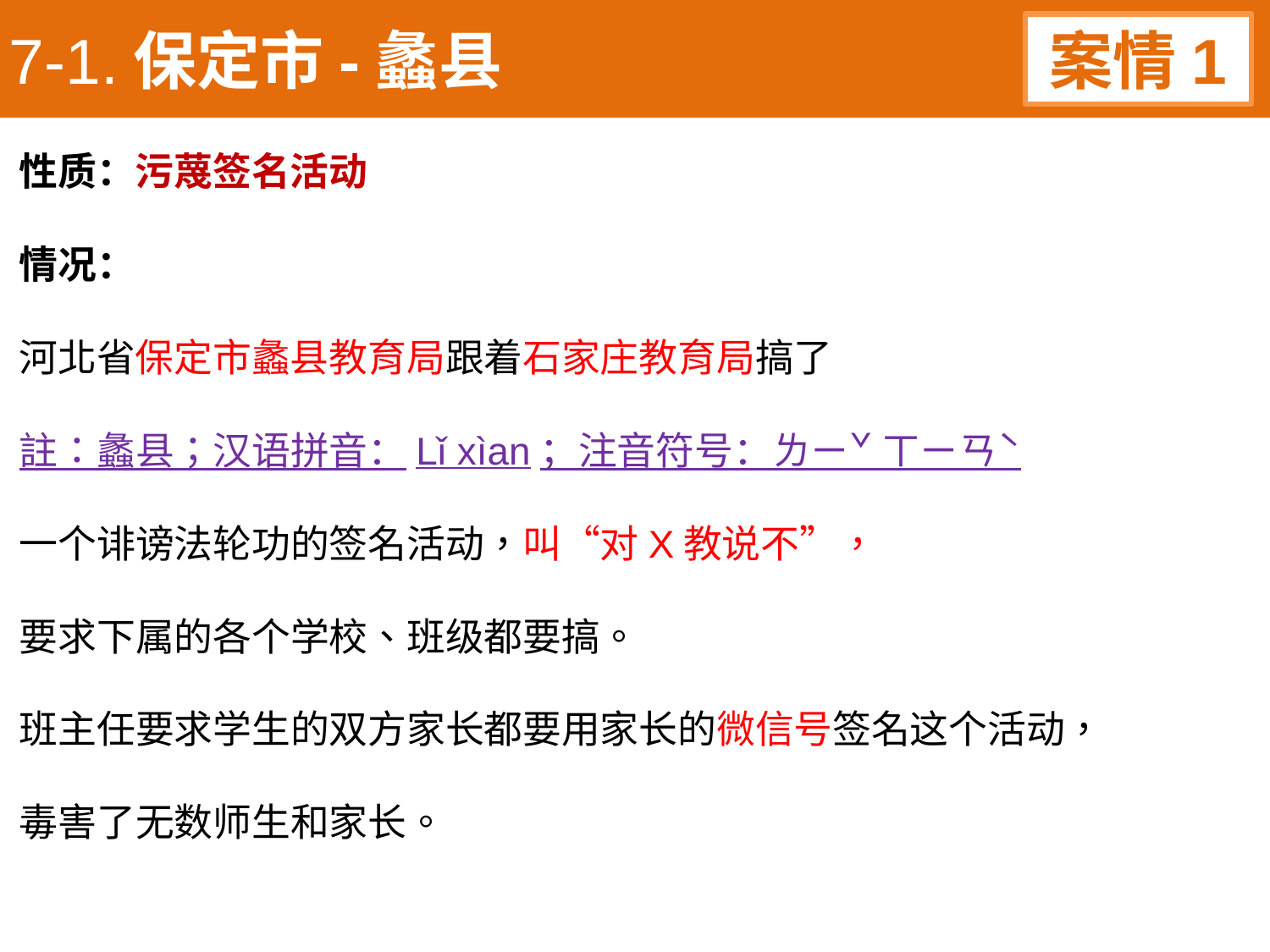

7-1.保定市-蠡县
案情1

性质：污蔑签名活动

情况：

河北省保定市蠡县教育局跟着石家庄教育局搞了

註：蠡县；汉语拼音：Lǐ xìan；注音符号：ㄌㄧˇ ㄒㄧㄢˋ

一个诽谤法轮功的签名活动，叫“对X教说不”，

要求下属的各个学校、班级都要搞。

班主任要求学生的双方家长都要用家长的微信号签名这个活动，

毒害了无数师生和家长。